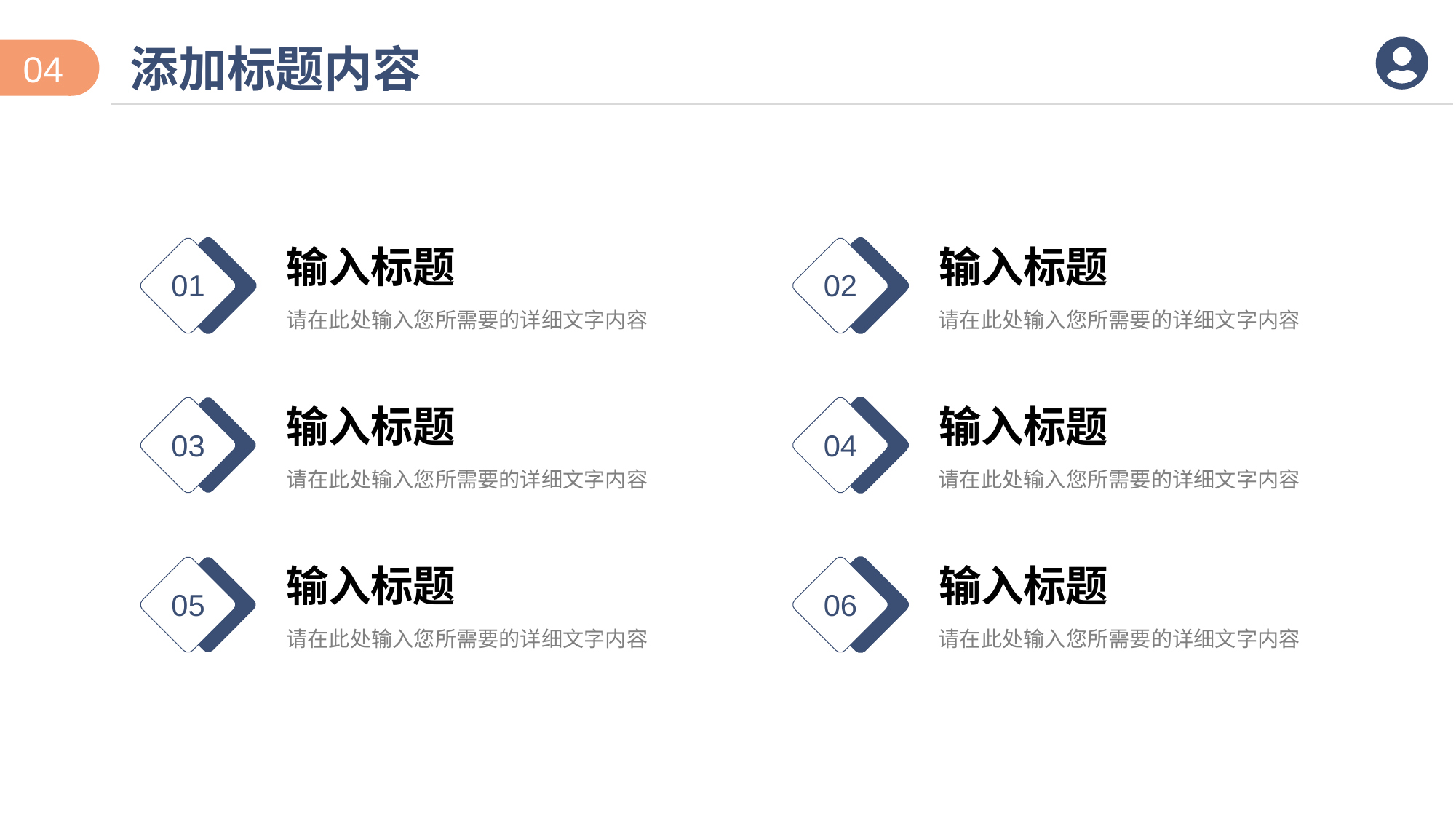

添加标题内容

04
输入标题
请在此处输入您所需要的详细文字内容

01
输入标题
请在此处输入您所需要的详细文字内容

02
输入标题
请在此处输入您所需要的详细文字内容

03
输入标题
请在此处输入您所需要的详细文字内容

04
输入标题
请在此处输入您所需要的详细文字内容

05
输入标题
请在此处输入您所需要的详细文字内容

06